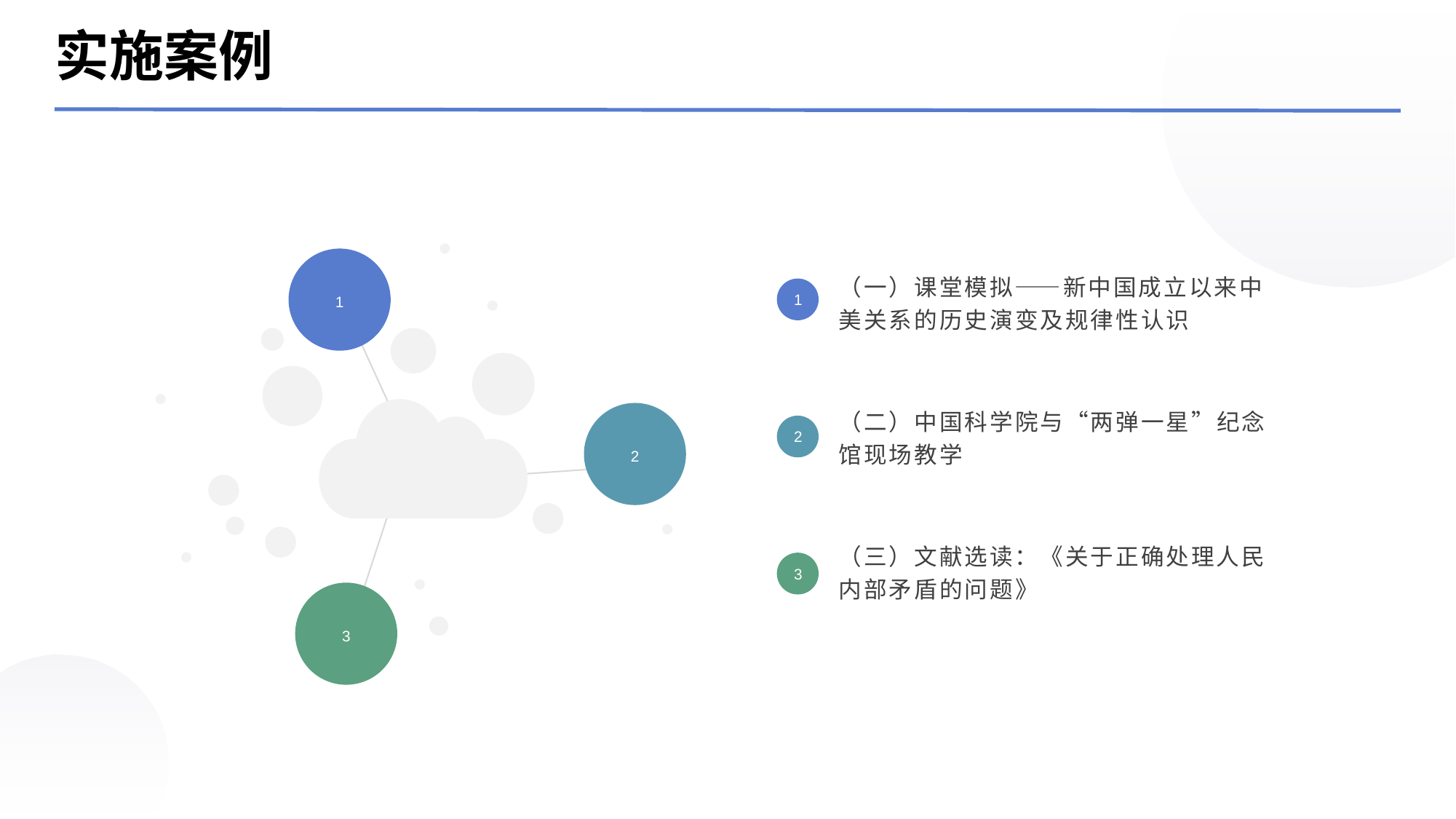

实施案例

1
（一）课堂模拟——新中国成立以来中美关系的历史演变及规律性认识
1

（二）中国科学院与“两弹一星”纪念馆现场教学

2
2

（三）文献选读：《关于正确处理人民内部矛盾的问题》

3

3